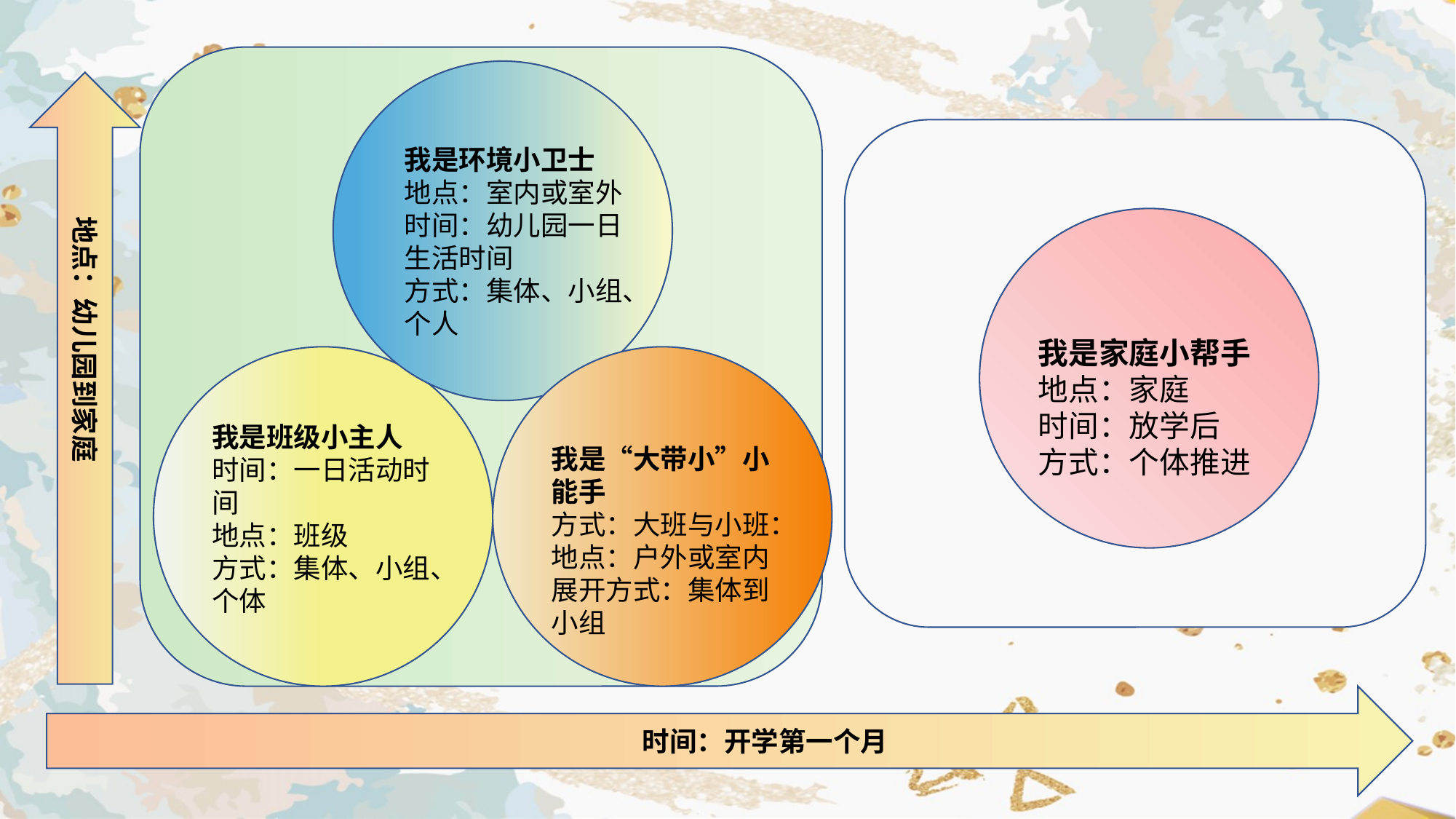

我是环境小卫士
地点：室内或室外时间：幼儿园一日生活时间
方式：集体、小组、个人
地点：幼儿园到家庭

我是家庭小帮手
地点：家庭
时间：放学后
方式：个体推进

我是班级小主人
时间：一日活动时间
地点：班级
方式：集体、小组、个体

我是“大带小”小能手
方式：大班与小班：地点：户外或室内
展开方式：集体到小组

时间：开学第一个月